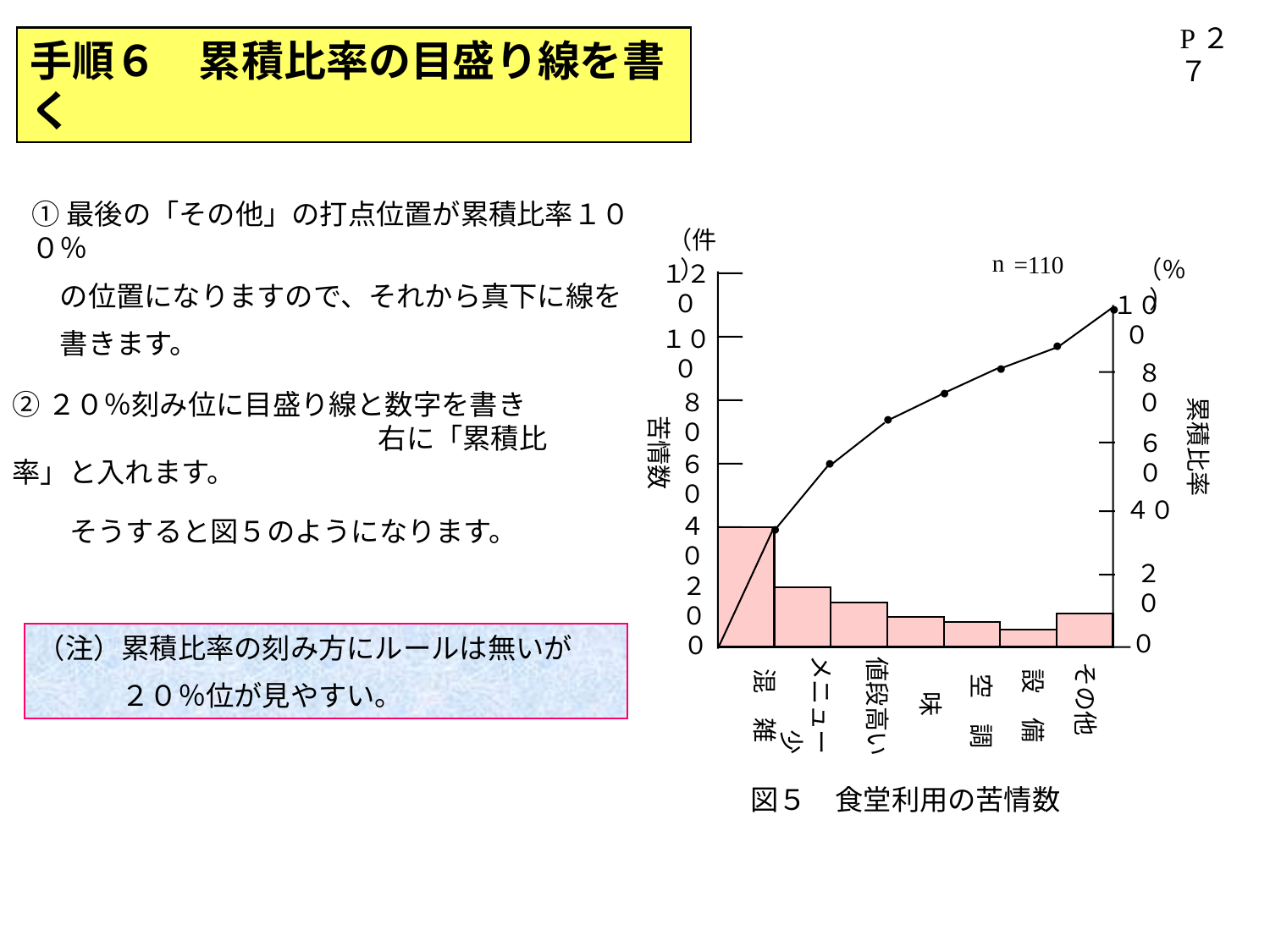

P２７
手順６　累積比率の目盛り線を書く
①最後の「その他」の打点位置が累積比率１００％
　の位置になりますので、それから真下に線を
　書きます。

（件）
１２０
１００
８０
６０
４０
２０
０
n
=110
●

●

●

●

●

●

●
（％）
１００
累積比率
８０

②２０％刻み位に目盛り線と数字を書き　　　　　　　　　　　　　　　右に「累積比率」と入れます。
６０

４０

２０

０
そうすると図５のようになります。

苦情数

メニュー少
値段高い
　空　調

その他
味
混　雑
設　備
図５　食堂利用の苦情数
（注）累積比率の刻み方にルールは無いが
　　　２０％位が見やすい。